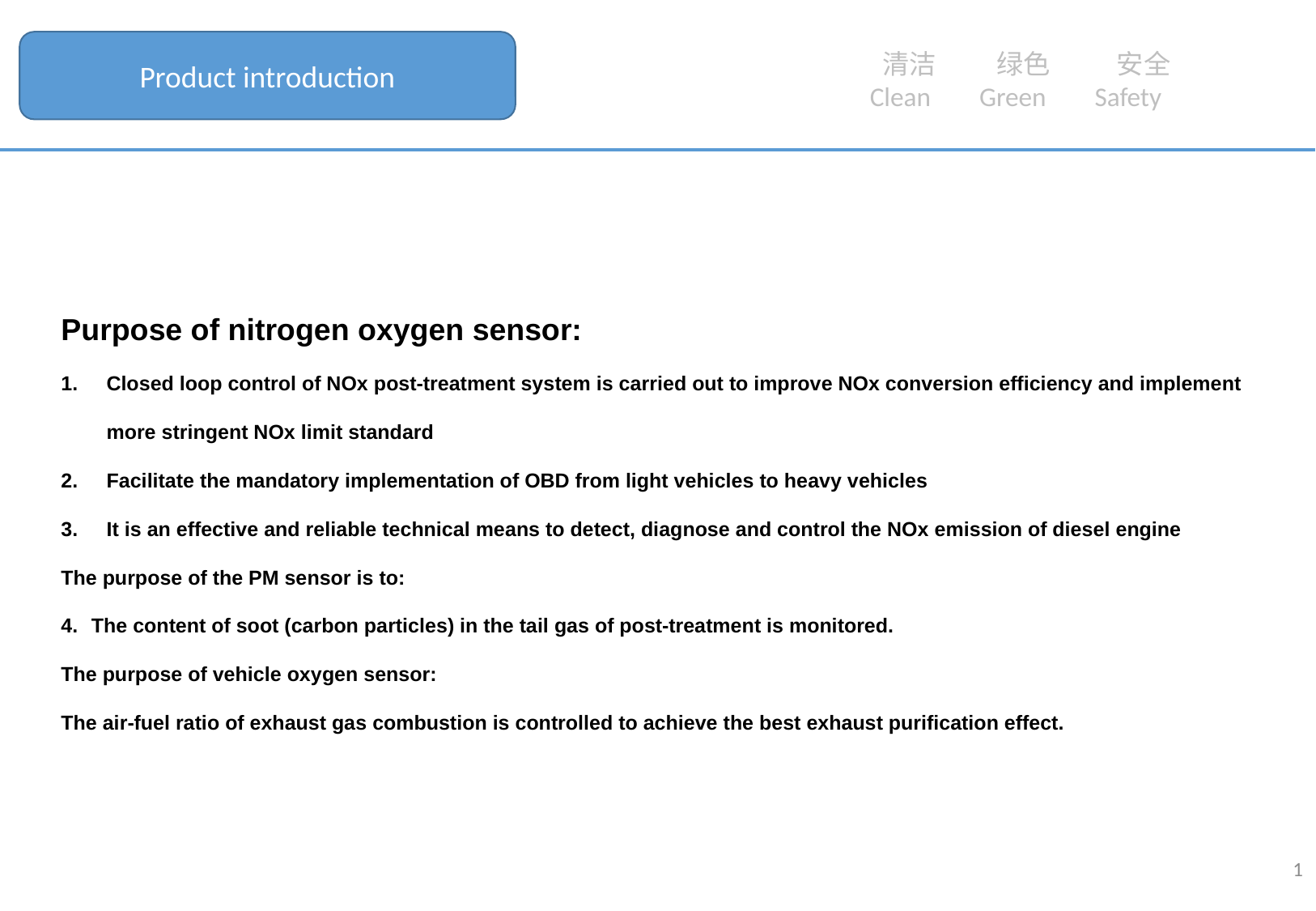

Product introduction
  清洁          绿色           安全
 Clean        Green        Safety
Purpose of nitrogen oxygen sensor:
Closed loop control of NOx post-treatment system is carried out to improve NOx conversion efficiency and implement more stringent NOx limit standard
Facilitate the mandatory implementation of OBD from light vehicles to heavy vehicles
It is an effective and reliable technical means to detect, diagnose and control the NOx emission of diesel engine
The purpose of the PM sensor is to:
The content of soot (carbon particles) in the tail gas of post-treatment is monitored.
The purpose of vehicle oxygen sensor:
The air-fuel ratio of exhaust gas combustion is controlled to achieve the best exhaust purification effect.
1